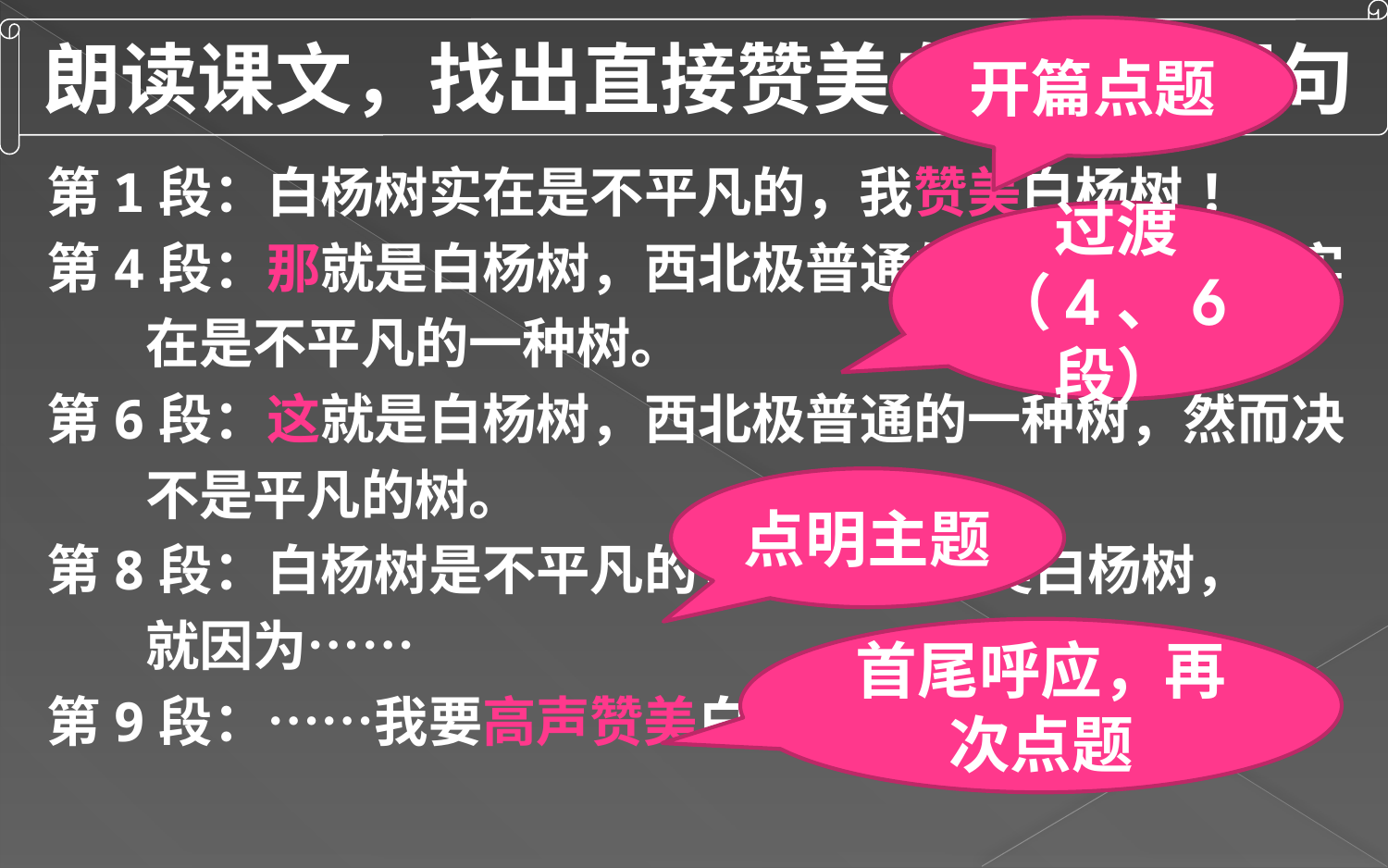

朗读课文，找出直接赞美白杨树的语句
开篇点题
第1段：白杨树实在是不平凡的，我赞美白杨树!
第4段：那就是白杨树，西北极普通的一种树，然而实
       在是不平凡的一种树。
第6段：这就是白杨树，西北极普通的一种树，然而决
       不是平凡的树。
第8段：白杨树是不平凡的， ……我赞美白杨树，
       就因为……
第9段：……我要高声赞美白杨树!
过渡（4、6段）
点明主题
首尾呼应，再次点题